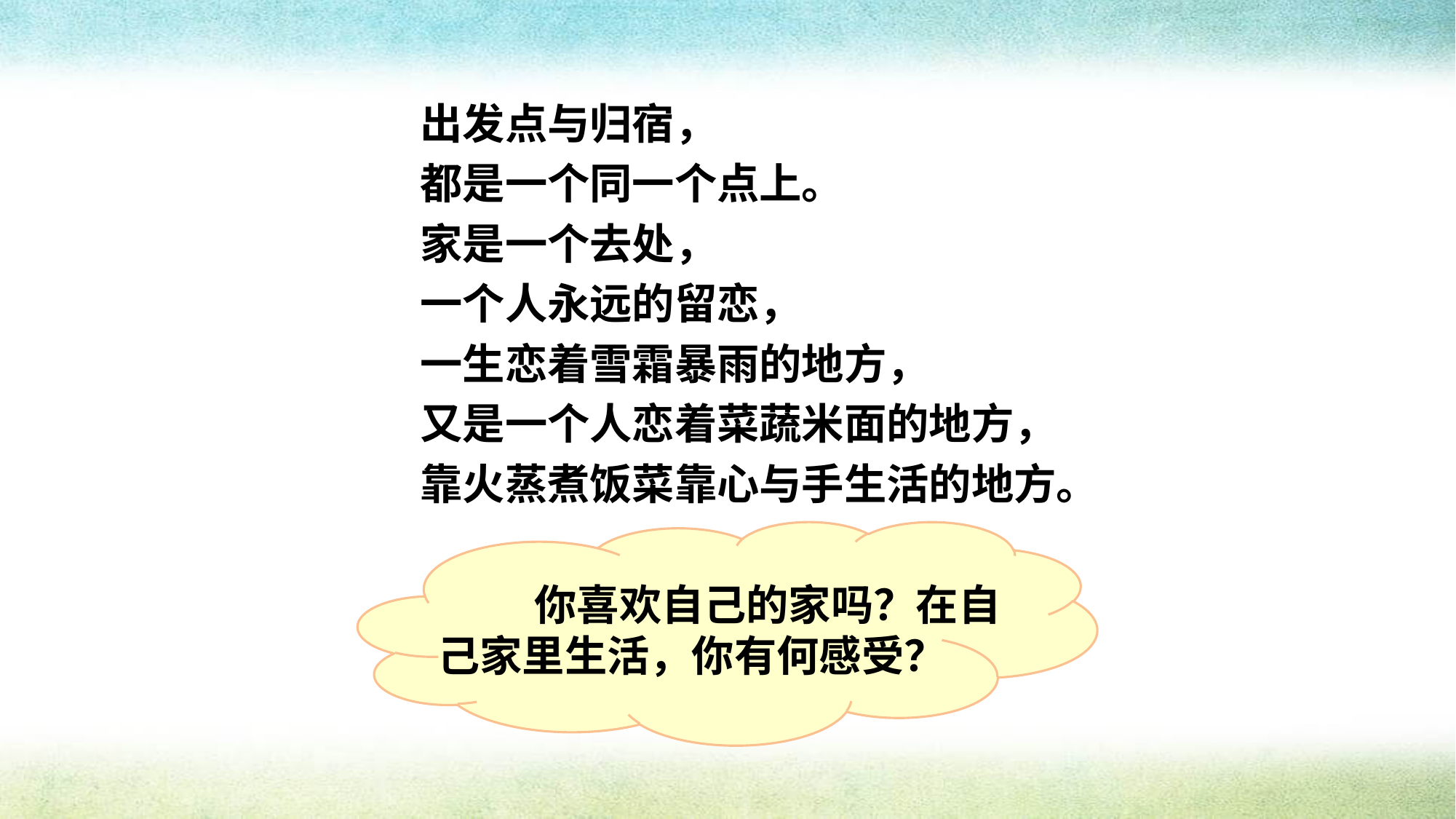

出发点与归宿，
都是一个同一个点上。
家是一个去处，
一个人永远的留恋，
一生恋着雪霜暴雨的地方，
又是一个人恋着菜蔬米面的地方，
靠火蒸煮饭菜靠心与手生活的地方。

         你喜欢自己的家吗？在自己家里生活，你有何感受？